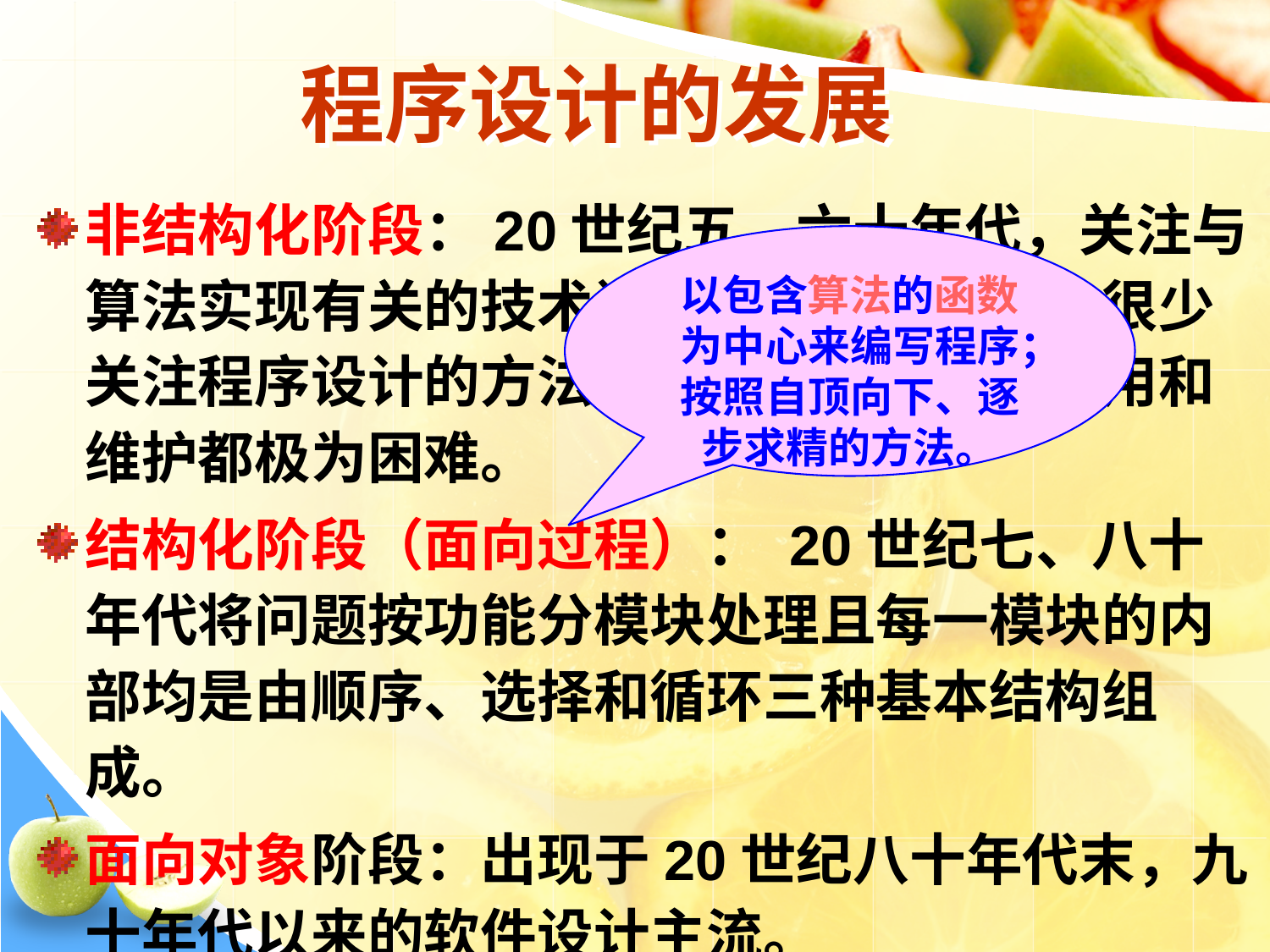

# 程序设计的发展
非结构化阶段：20世纪五、六十年代，关注与算法实现有关的技术问题和效率问题上，很少关注程序设计的方法问题。使得软件的复用和维护都极为困难。
结构化阶段（面向过程）： 20世纪七、八十年代将问题按功能分模块处理且每一模块的内部均是由顺序、选择和循环三种基本结构组成。
面向对象阶段：出现于20世纪八十年代末，九十年代以来的软件设计主流。
以包含算法的函数为中心来编写程序；按照自顶向下、逐步求精的方法。